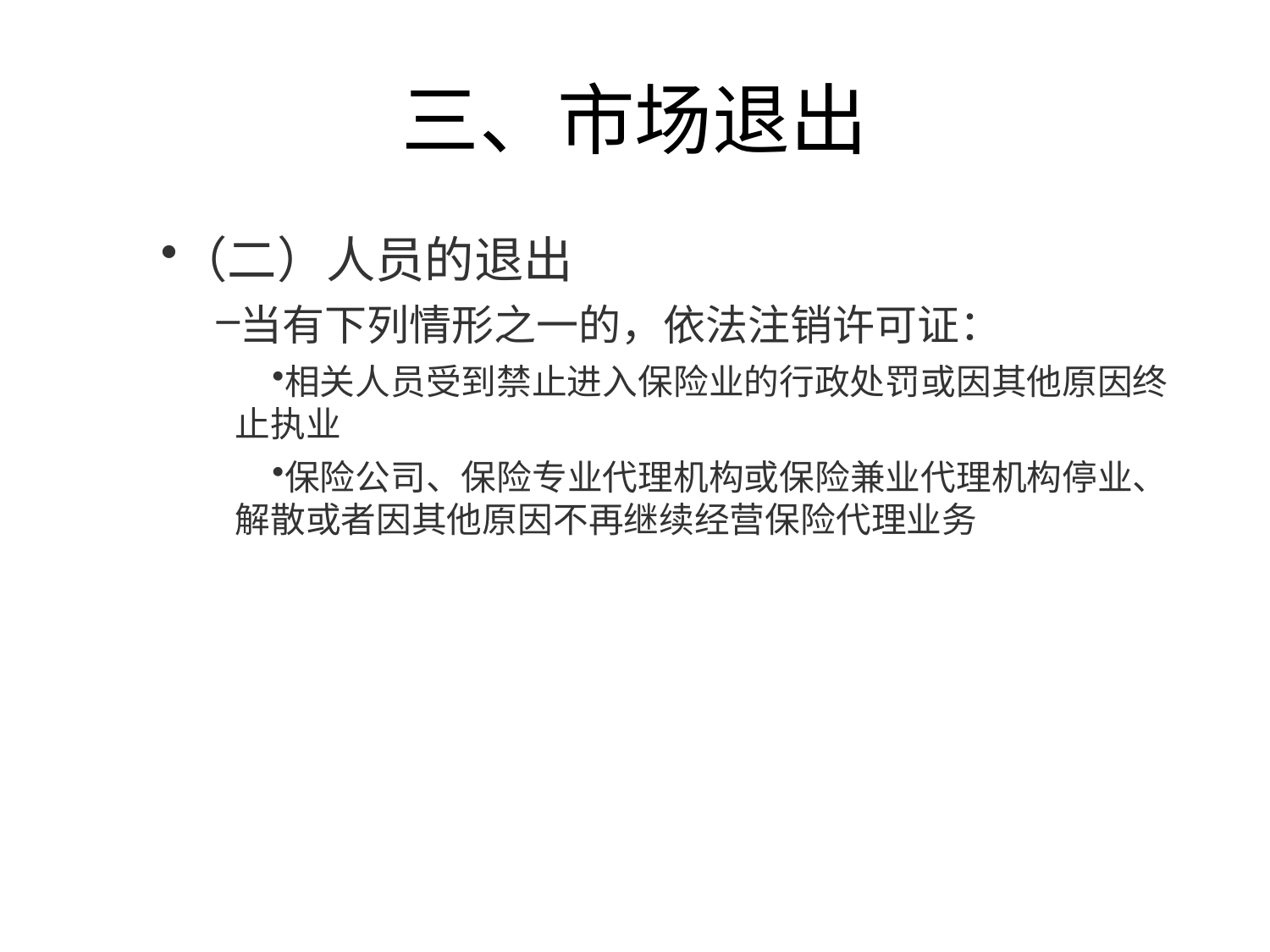

# 三、市场退出
（二）人员的退出
当有下列情形之一的，依法注销许可证：
相关人员受到禁止进入保险业的行政处罚或因其他原因终止执业
保险公司、保险专业代理机构或保险兼业代理机构停业、解散或者因其他原因不再继续经营保险代理业务